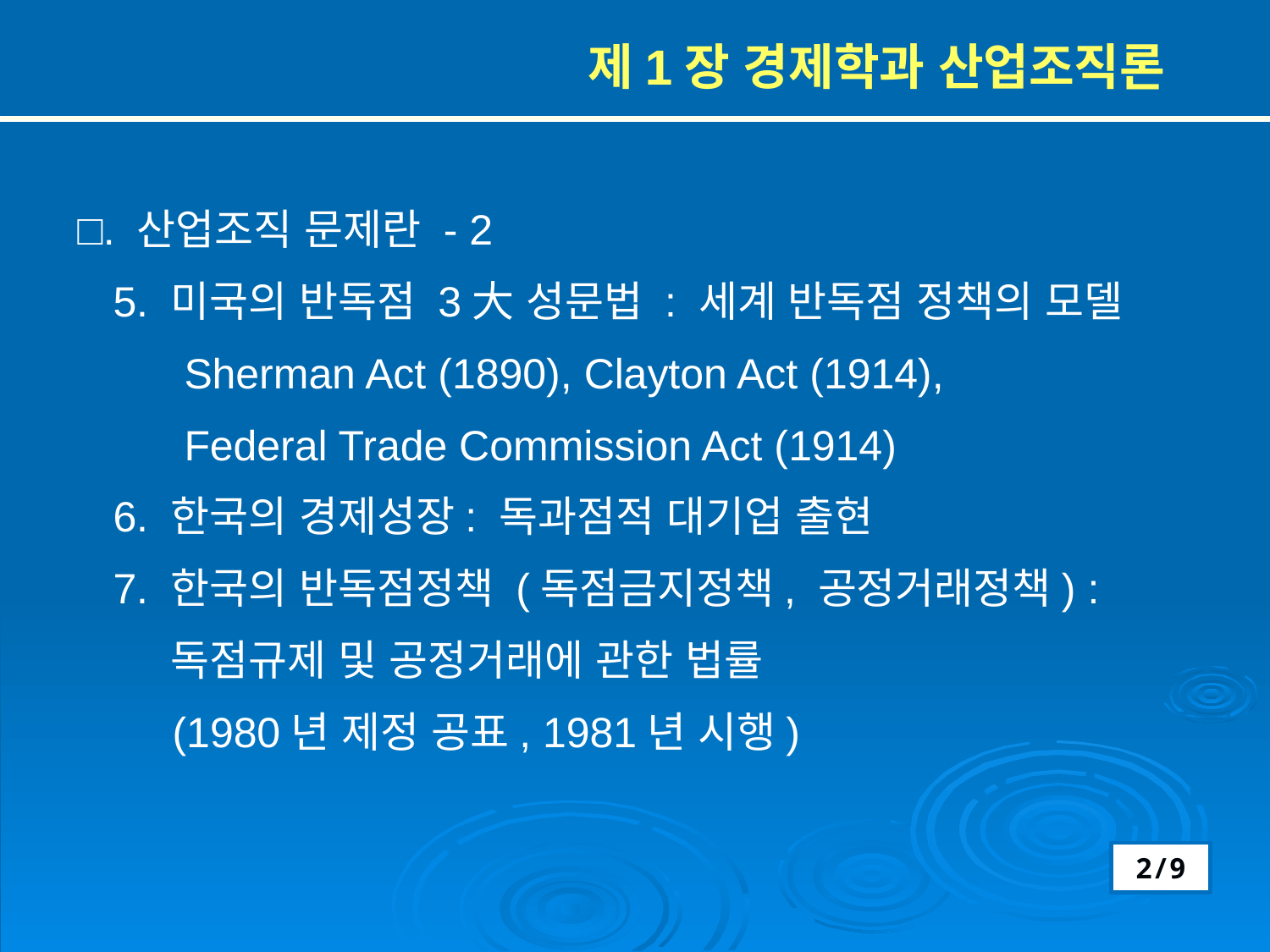

제1장 경제학과 산업조직론

□. 산업조직 문제란 - 2
   5. 미국의 반독점 3大 성문법 : 세계 반독점 정책의 모델
         Sherman Act (1890), Clayton Act (1914),
         Federal Trade Commission Act (1914)
   6. 한국의 경제성장: 독과점적 대기업 출현
   7. 한국의 반독점정책 (독점금지정책, 공정거래정책) :
       독점규제 및 공정거래에 관한 법률
        (1980년 제정 공표, 1981년 시행)
2/9